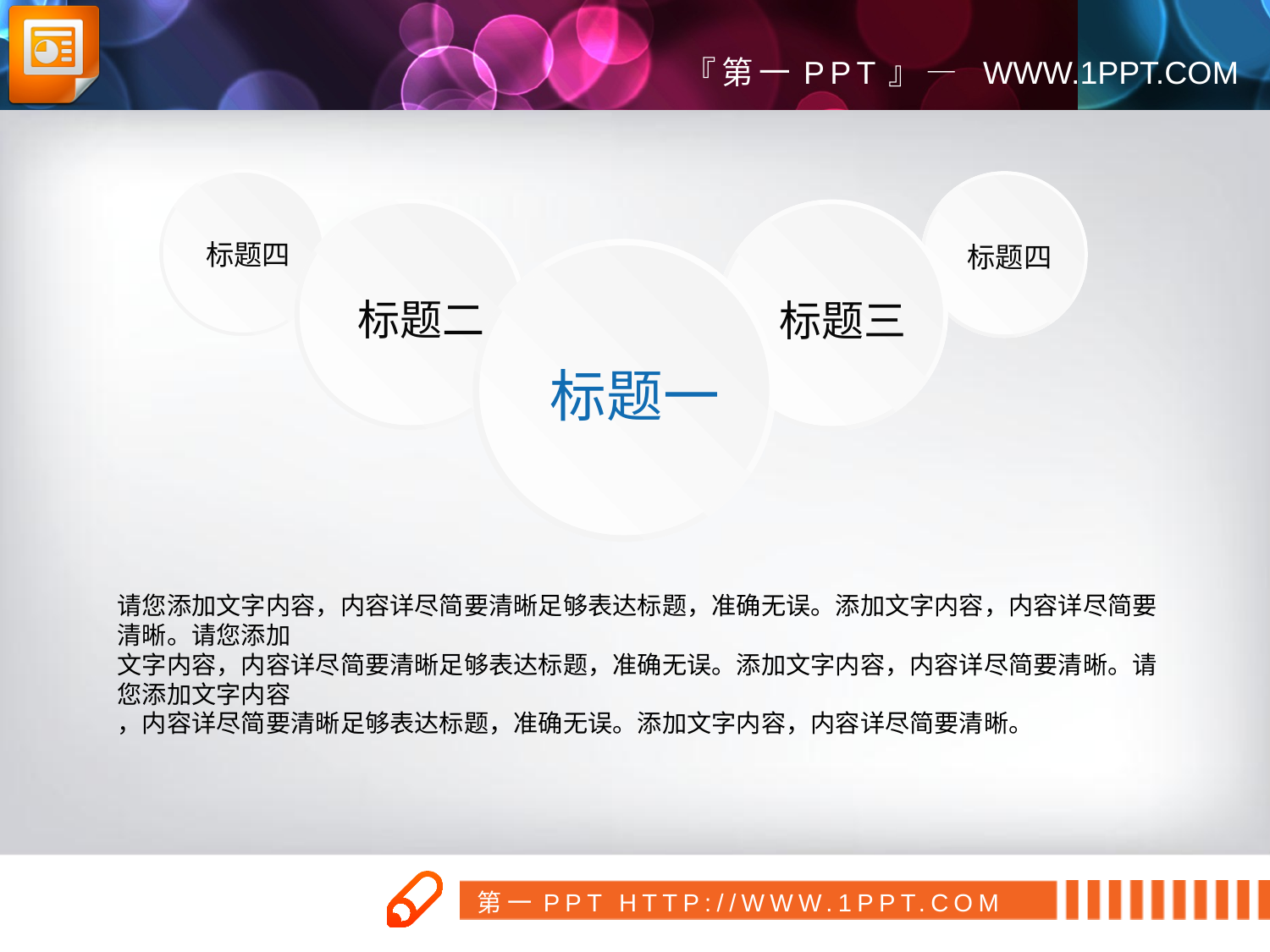

标题四

标题四

标题二

标题三

标题一
请您添加文字内容，内容详尽简要清晰足够表达标题，准确无误。添加文字内容，内容详尽简要清晰。请您添加
文字内容，内容详尽简要清晰足够表达标题，准确无误。添加文字内容，内容详尽简要清晰。请您添加文字内容
，内容详尽简要清晰足够表达标题，准确无误。添加文字内容，内容详尽简要清晰。